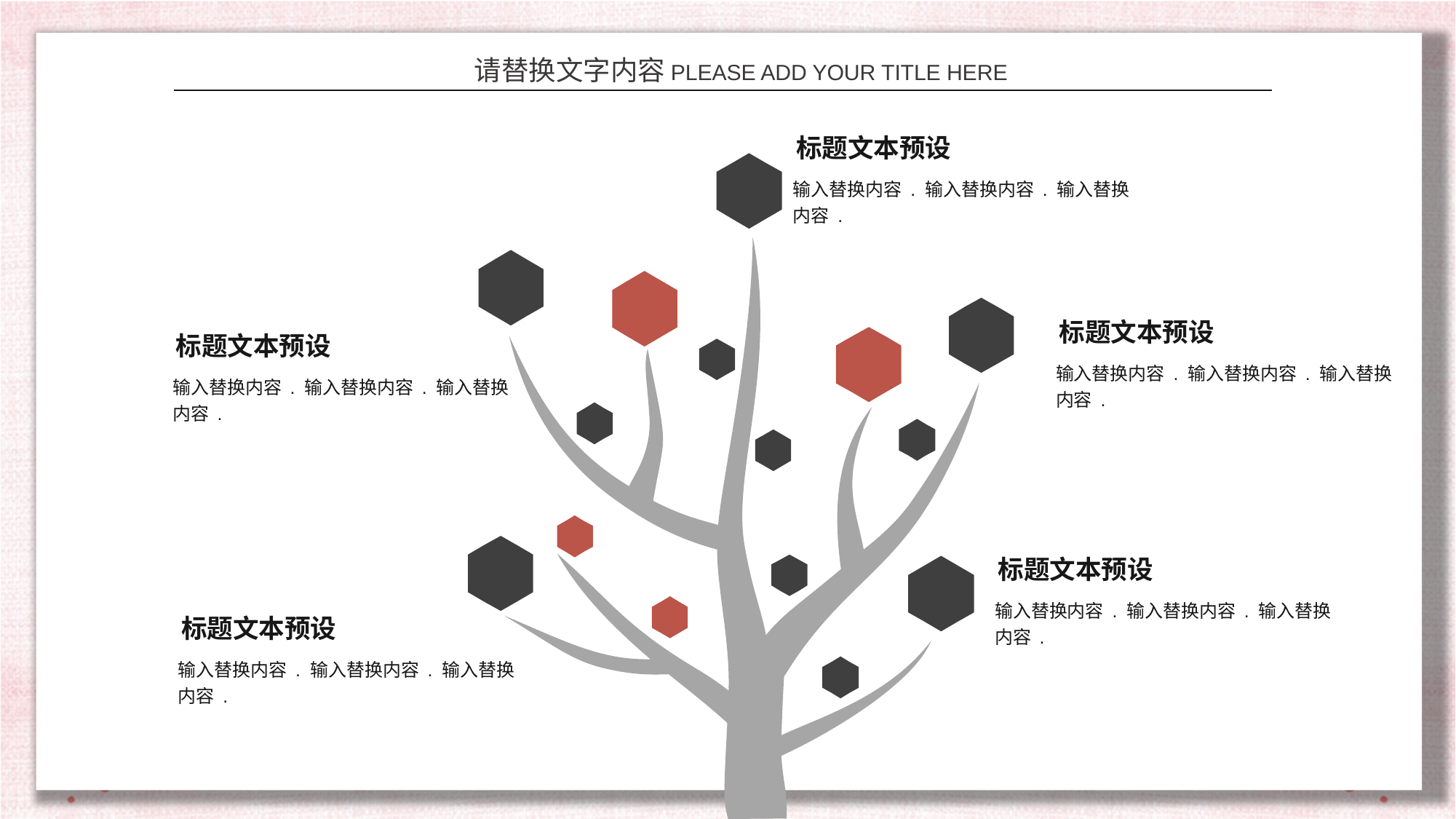

标题文本预设

输入替换内容 . 输入替换内容 . 输入替换内容 .

标题文本预设
标题文本预设

输入替换内容 . 输入替换内容 . 输入替换内容 .
输入替换内容 . 输入替换内容 . 输入替换内容 .

标题文本预设

输入替换内容 . 输入替换内容 . 输入替换内容 .

标题文本预设
输入替换内容 . 输入替换内容 . 输入替换内容 .